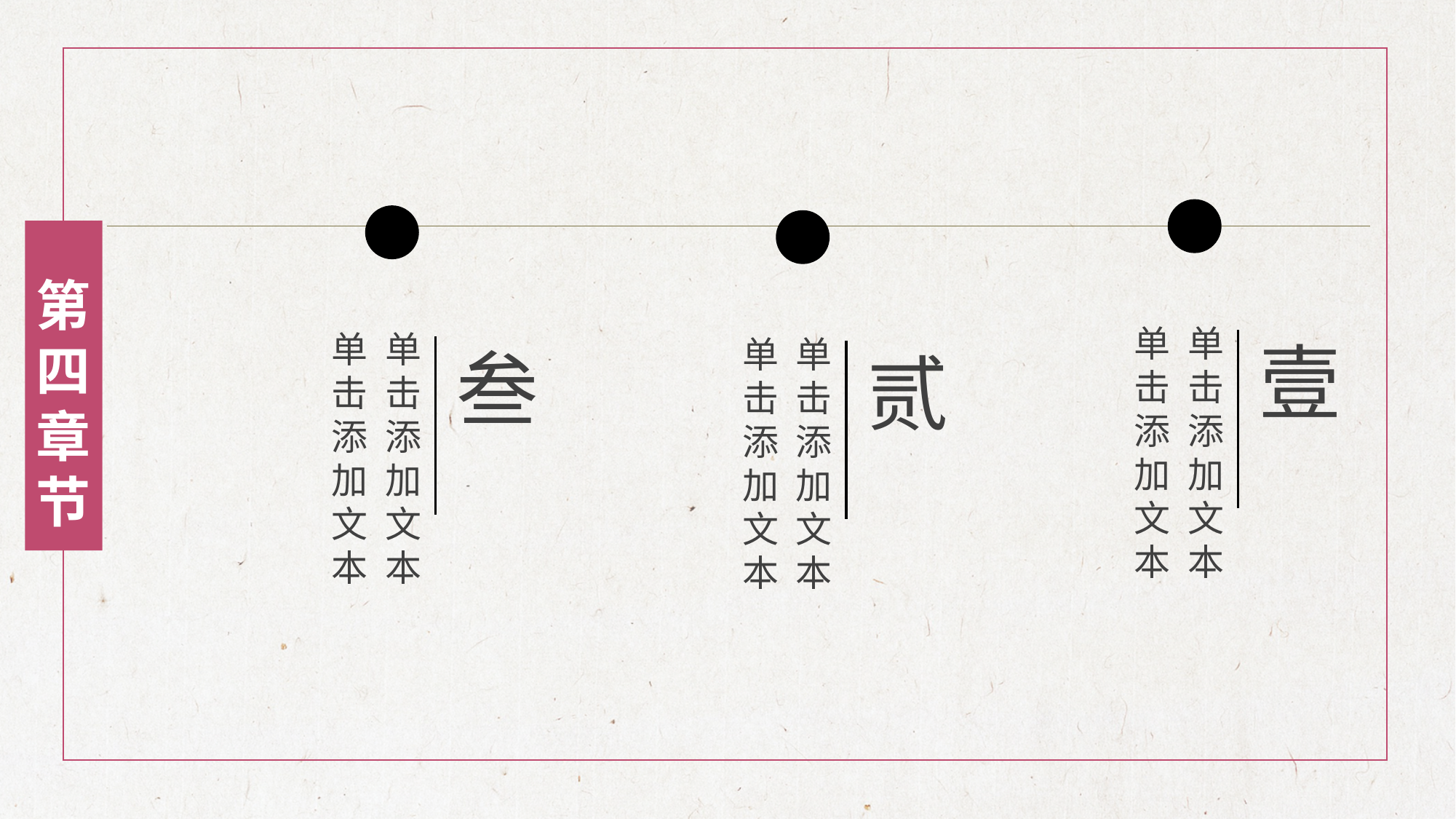

第四章节
单击添加文本
单击添加文本
单击添加文本
单击添加文本
单击添加文本
单击添加文本
壹
叁
贰